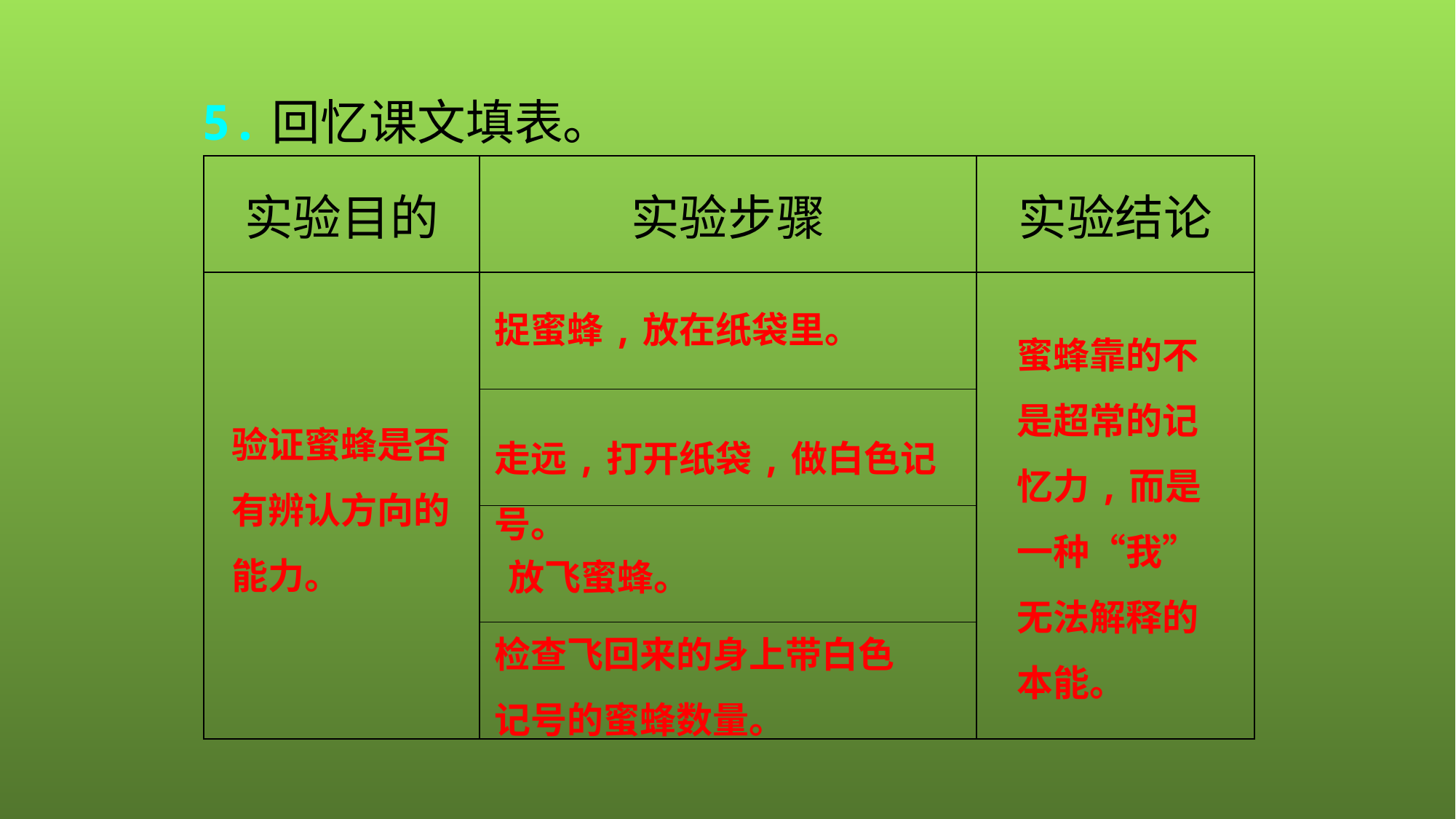

5.回忆课文填表。
| 实验目的 | 实验步骤 | 实验结论 |
| --- | --- | --- |
|  |  |  |
|  |  |  |
|  |  |  |
|  |  |  |
捉蜜蜂,放在纸袋里。
蜜蜂靠的不是超常的记忆力,而是一种“我”无法解释的本能。
验证蜜蜂是否有辨认方向的能力。
走远,打开纸袋,做白色记号。
放飞蜜蜂。
检查飞回来的身上带白色记号的蜜蜂数量。